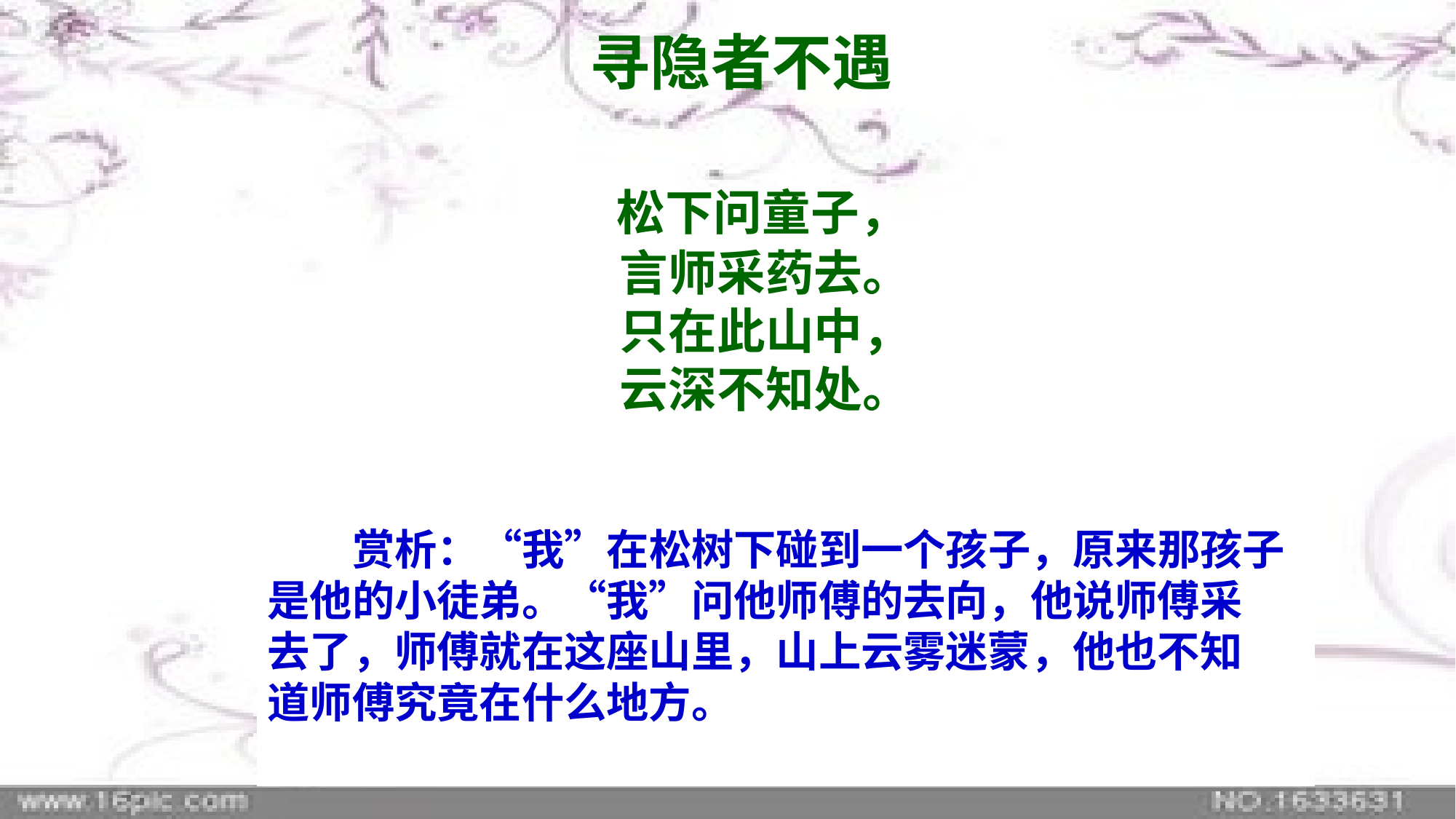

寻隐者不遇

  松下问童子，
　言师采药去。
　只在此山中，
　云深不知处。
　　赏析：“我”在松树下碰到一个孩子，原来那孩子
是他的小徒弟。“我”问他师傅的去向，他说师傅采
去了，师傅就在这座山里，山上云雾迷蒙，他也不知
道师傅究竟在什么地方。